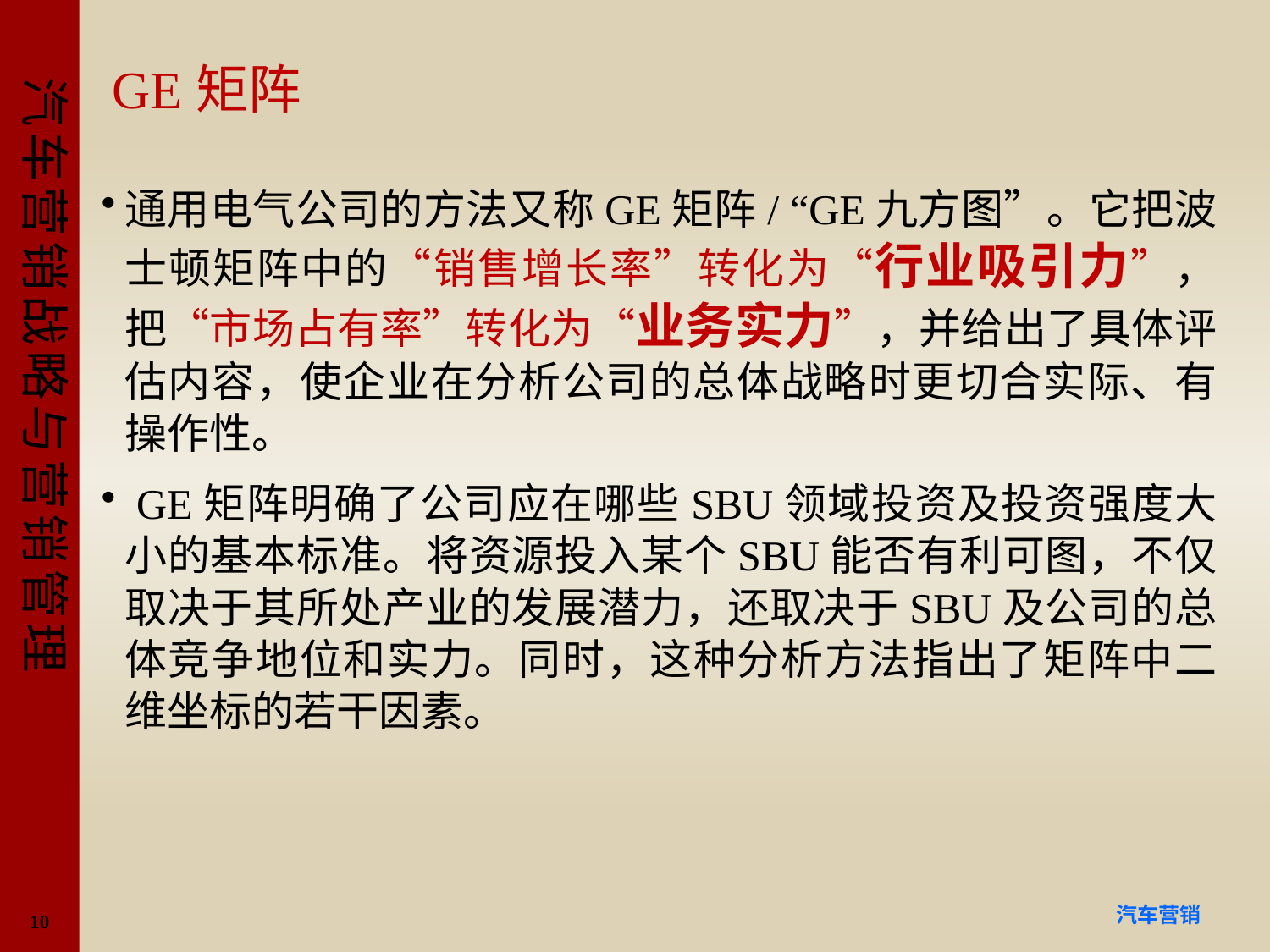

# GE矩阵
通用电气公司的方法又称GE矩阵/ “GE九方图”。它把波士顿矩阵中的“销售增长率”转化为“行业吸引力”，把“市场占有率”转化为“业务实力”，并给出了具体评估内容，使企业在分析公司的总体战略时更切合实际、有操作性。
 GE矩阵明确了公司应在哪些SBU领域投资及投资强度大小的基本标准。将资源投入某个SBU能否有利可图，不仅取决于其所处产业的发展潜力，还取决于SBU及公司的总体竞争地位和实力。同时，这种分析方法指出了矩阵中二维坐标的若干因素。
10